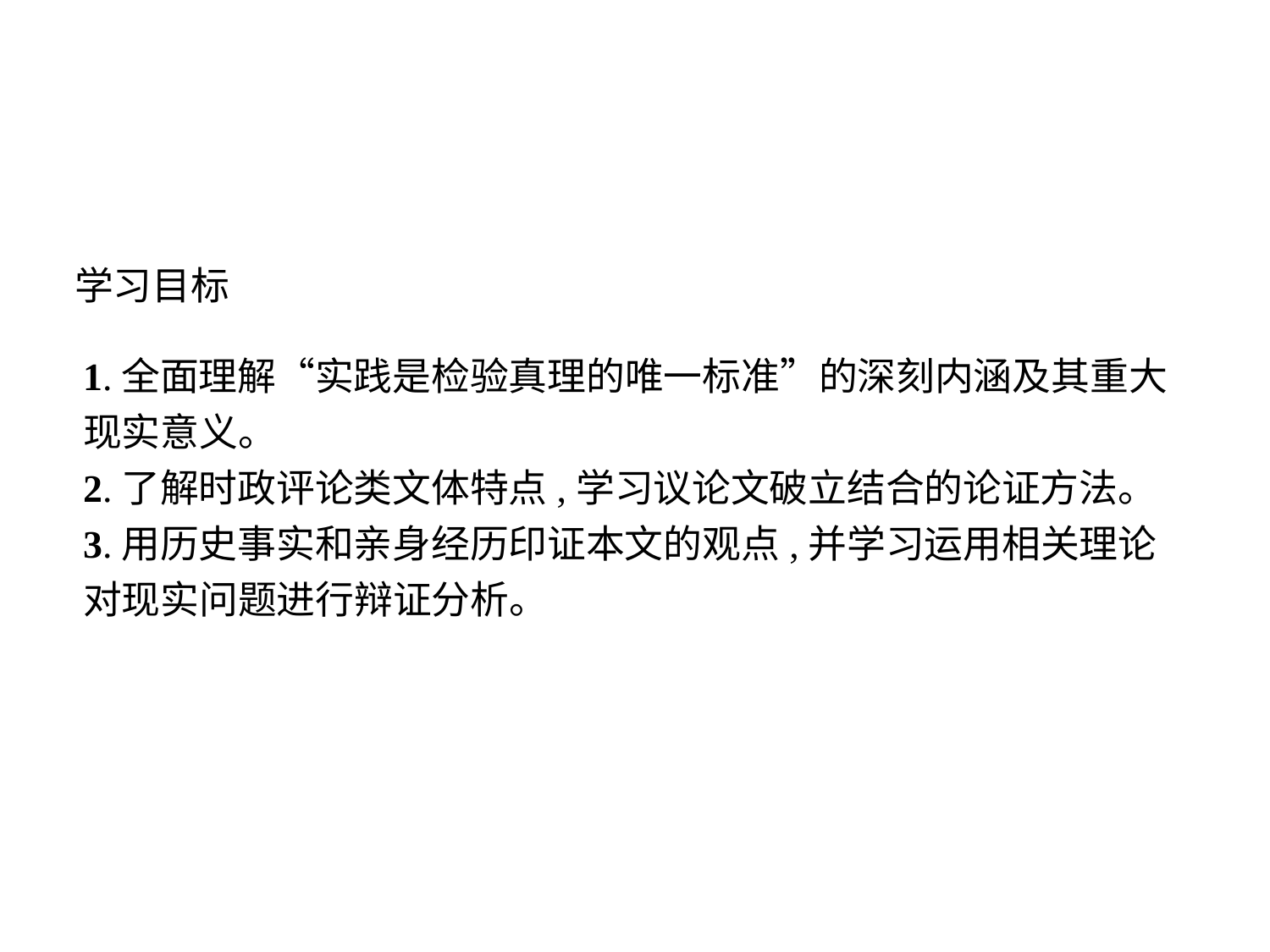

学习目标
1.全面理解“实践是检验真理的唯一标准”的深刻内涵及其重大现实意义。
2.了解时政评论类文体特点,学习议论文破立结合的论证方法。
3.用历史事实和亲身经历印证本文的观点,并学习运用相关理论对现实问题进行辩证分析。